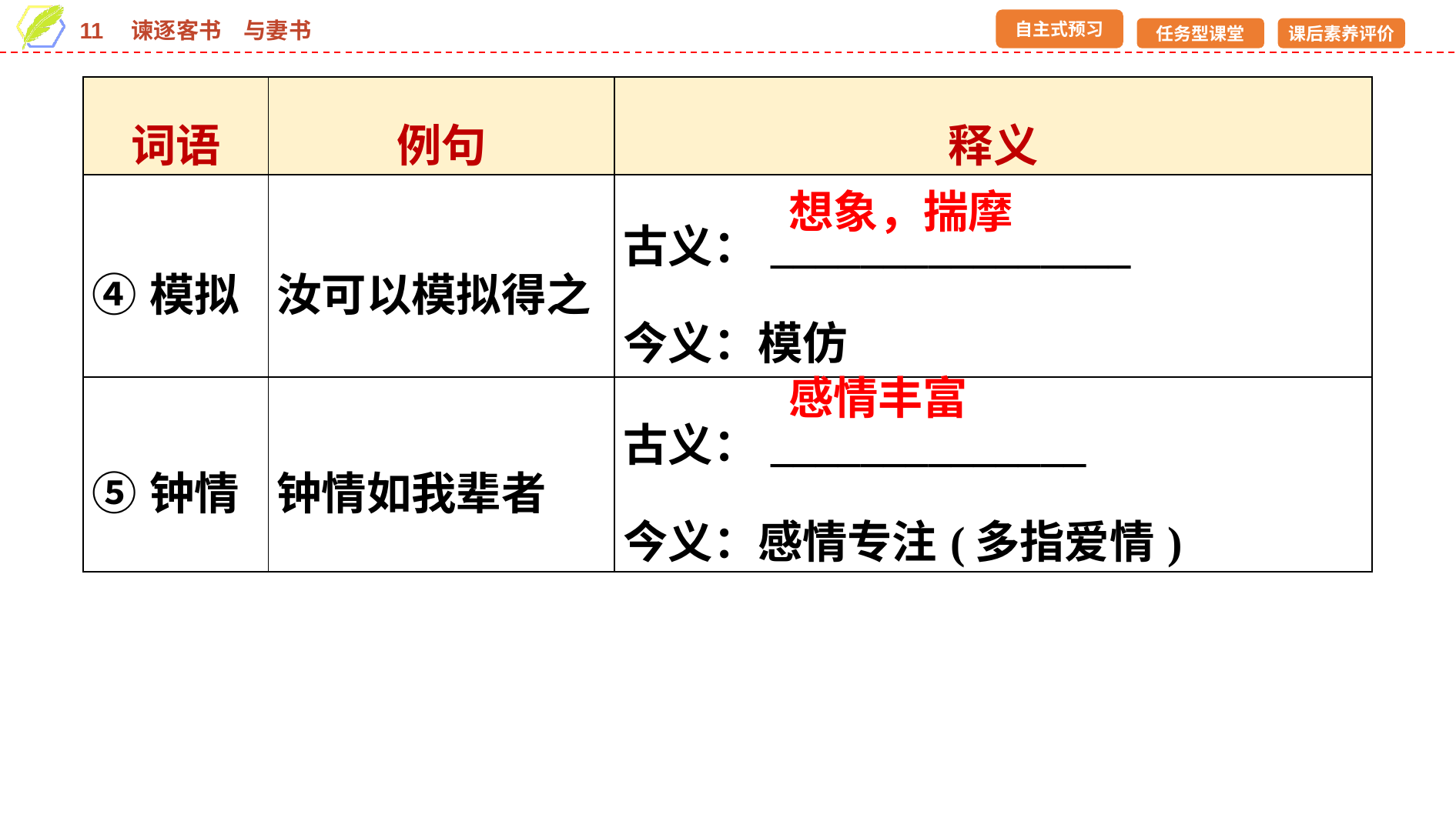

| 词语 | 例句 | 释义 |
| --- | --- | --- |
| ④模拟 | 汝可以模拟得之 | 古义：\_\_\_\_\_\_\_\_\_\_\_\_\_\_\_\_ 今义：模仿 |
| ⑤钟情 | 钟情如我辈者 | 古义：\_\_\_\_\_\_\_\_\_\_\_\_\_\_ 今义：感情专注(多指爱情) |
想象，揣摩
感情丰富